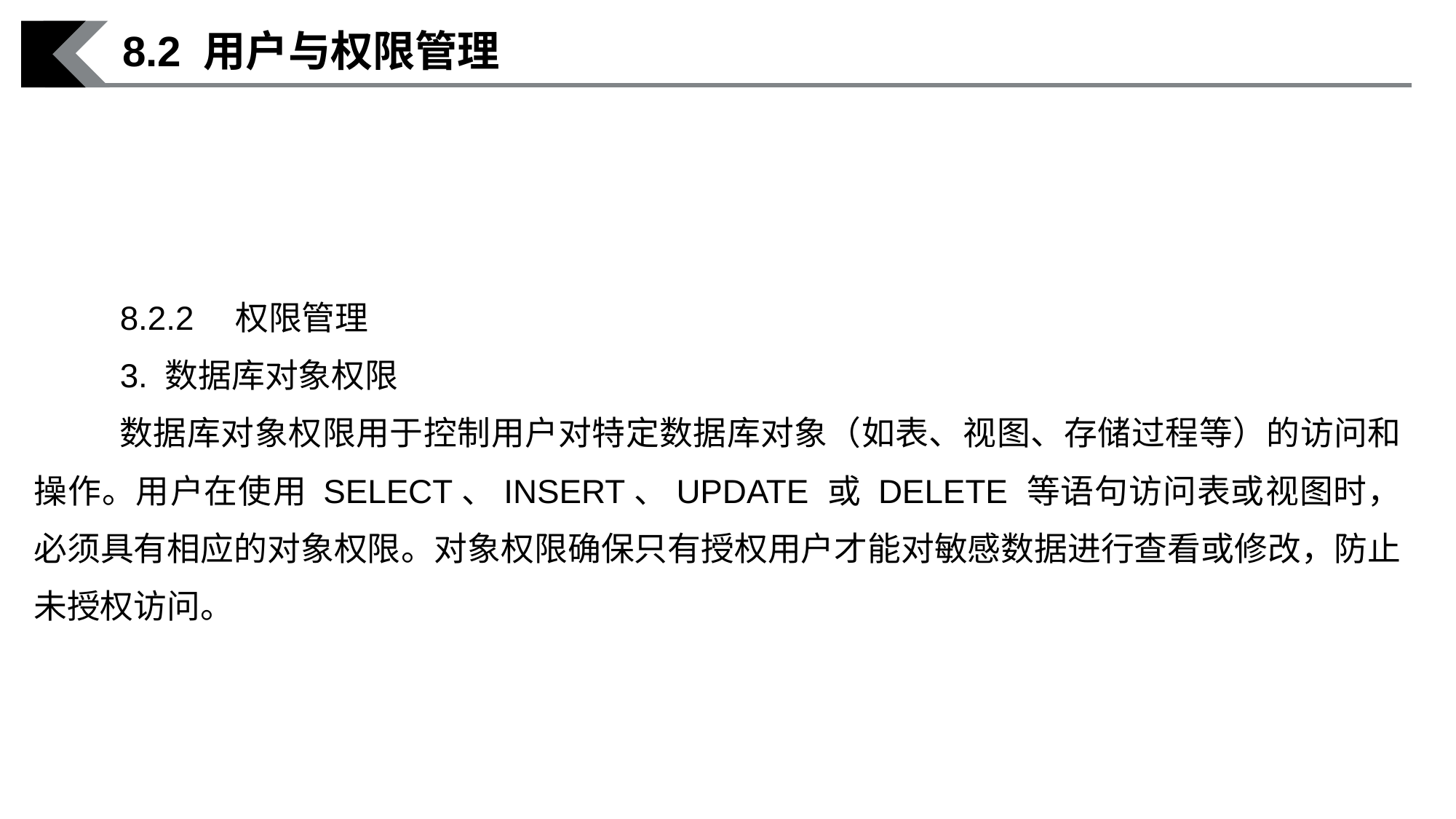

8.2 用户与权限管理
8.2.2　权限管理
3. 数据库对象权限
数据库对象权限用于控制用户对特定数据库对象（如表、视图、存储过程等）的访问和操作。用户在使用 SELECT、INSERT、UPDATE 或 DELETE 等语句访问表或视图时，必须具有相应的对象权限。对象权限确保只有授权用户才能对敏感数据进行查看或修改，防止未授权访问。